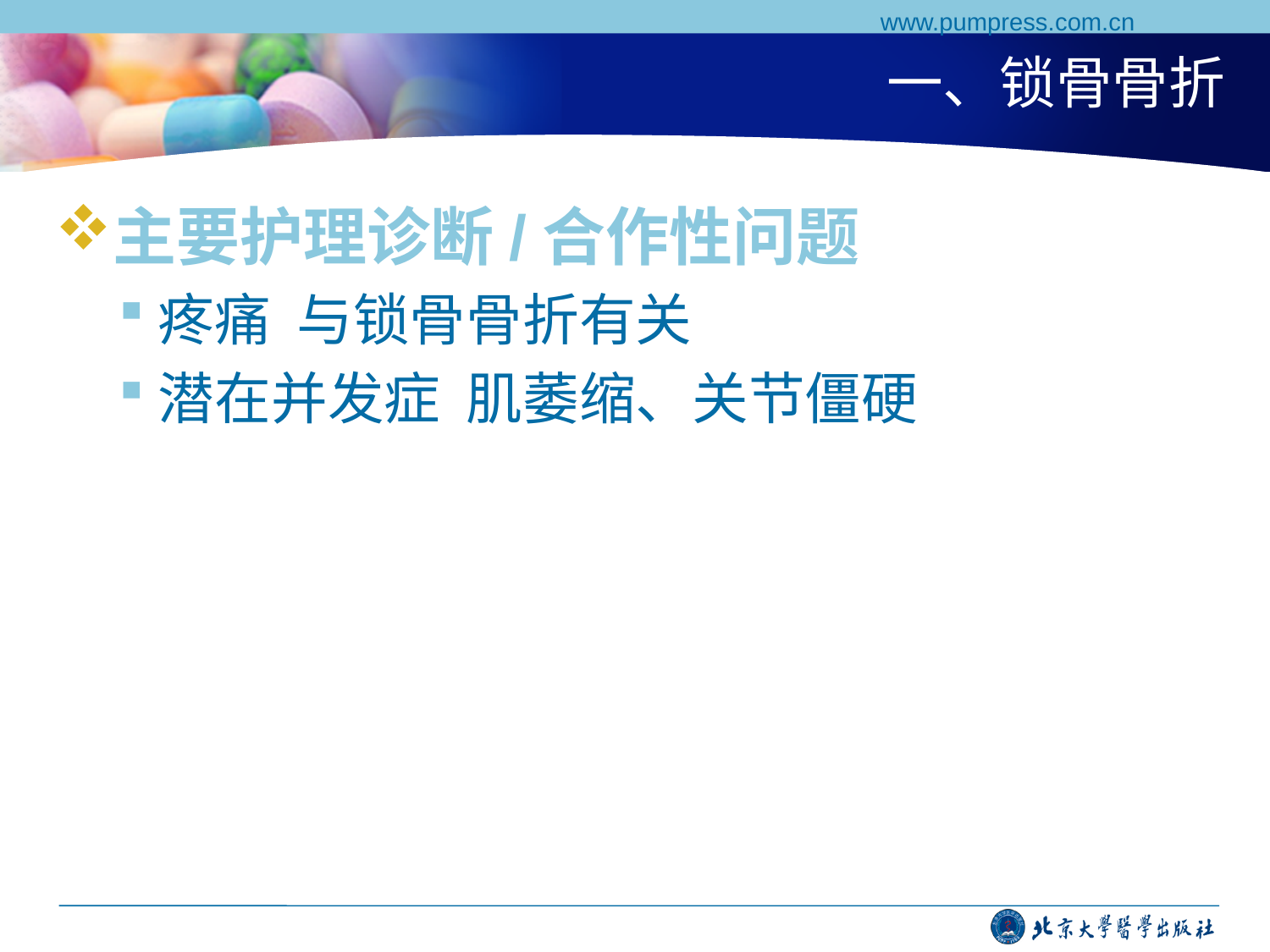

www.pumpress.com.cn
# 一、锁骨骨折
主要护理诊断/合作性问题
疼痛  与锁骨骨折有关
潜在并发症  肌萎缩、关节僵硬